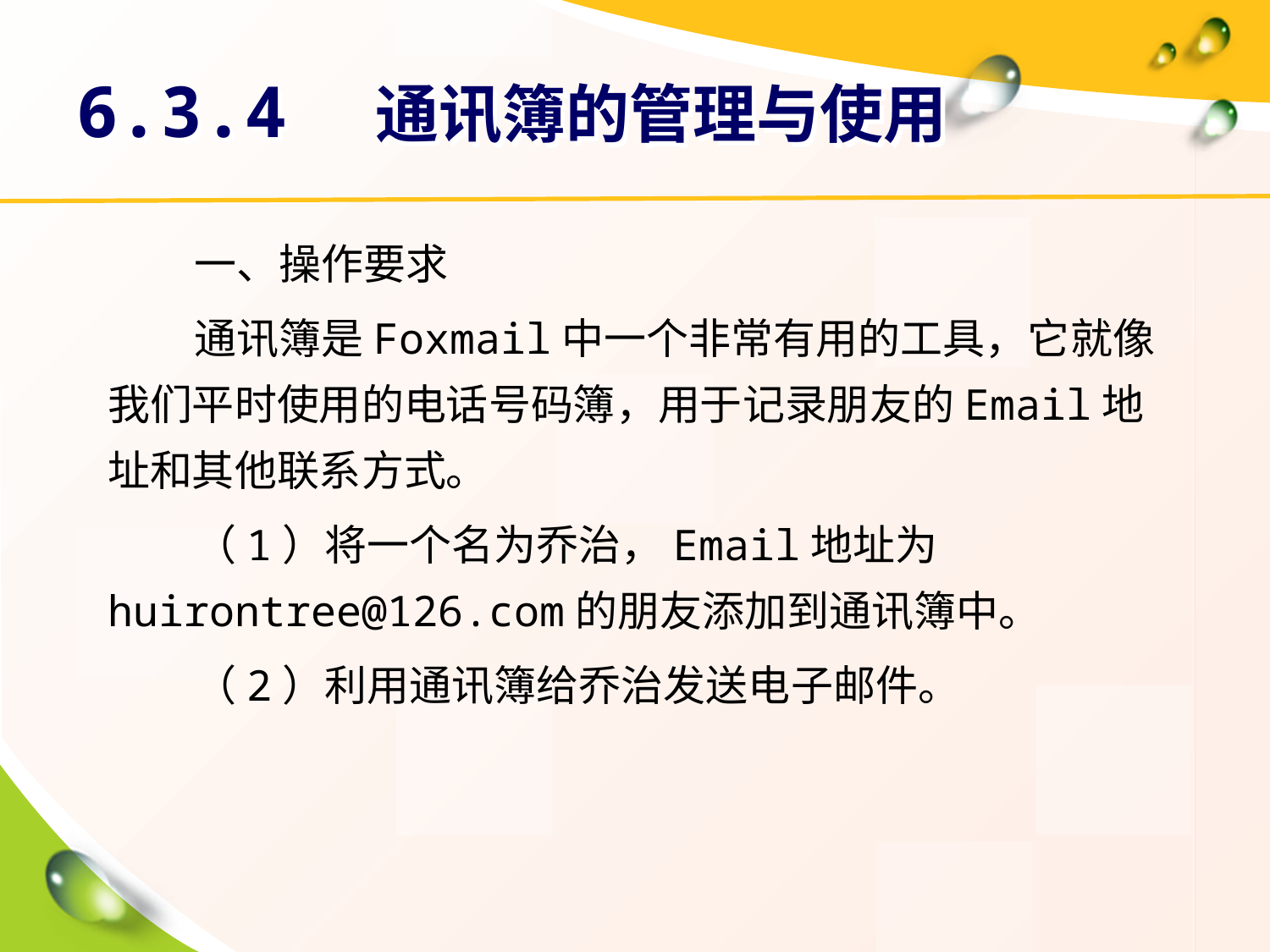

# 6.3.4　通讯簿的管理与使用
一、操作要求
通讯簿是Foxmail中一个非常有用的工具，它就像我们平时使用的电话号码簿，用于记录朋友的Email地址和其他联系方式。
（1）将一个名为乔治，Email地址为huirontree@126.com的朋友添加到通讯簿中。
（2）利用通讯簿给乔治发送电子邮件。